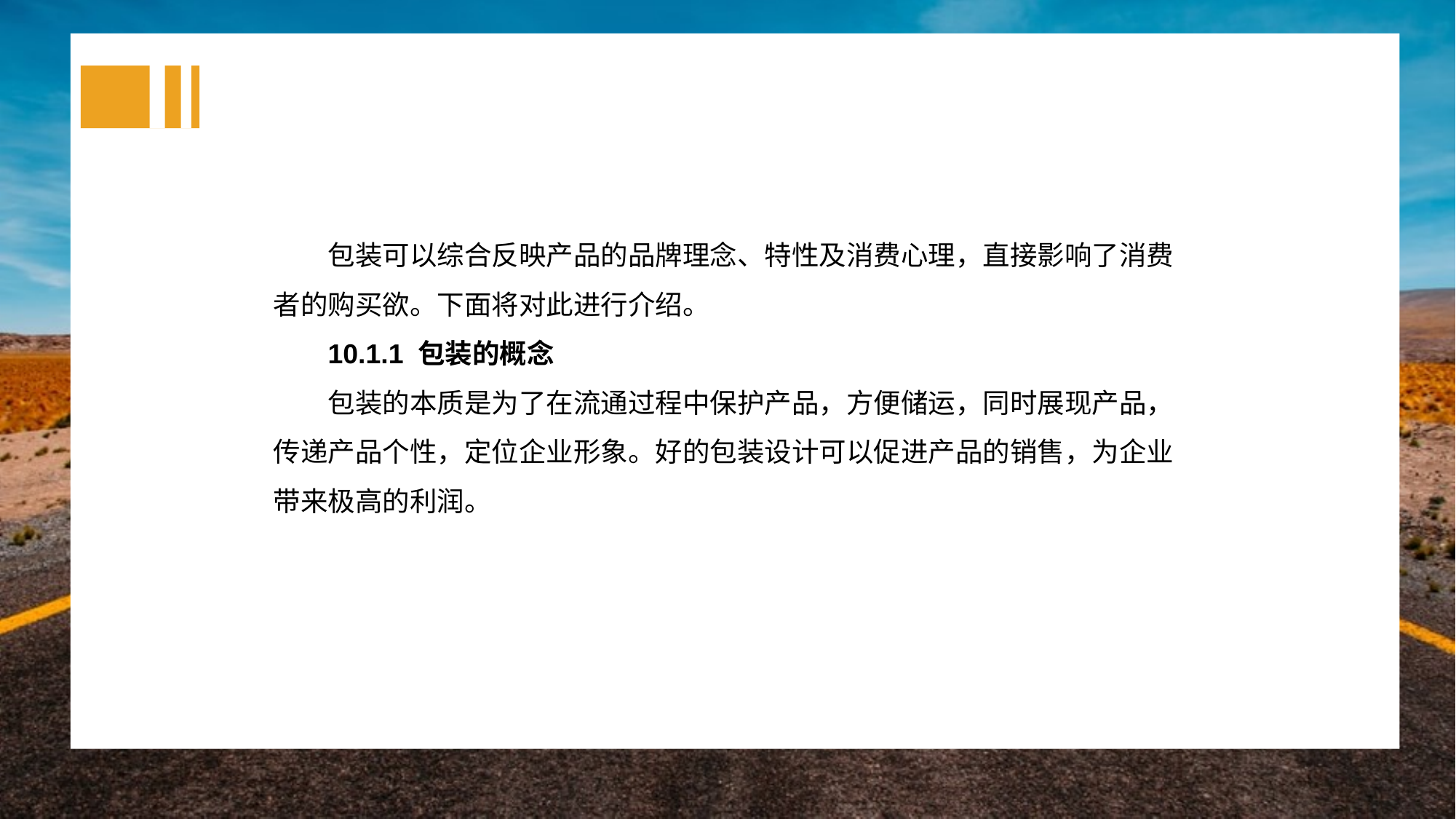

包装可以综合反映产品的品牌理念、特性及消费心理，直接影响了消费者的购买欲。下面将对此进行介绍。
10.1.1 包装的概念
包装的本质是为了在流通过程中保护产品，方便储运，同时展现产品，传递产品个性，定位企业形象。好的包装设计可以促进产品的销售，为企业带来极高的利润。